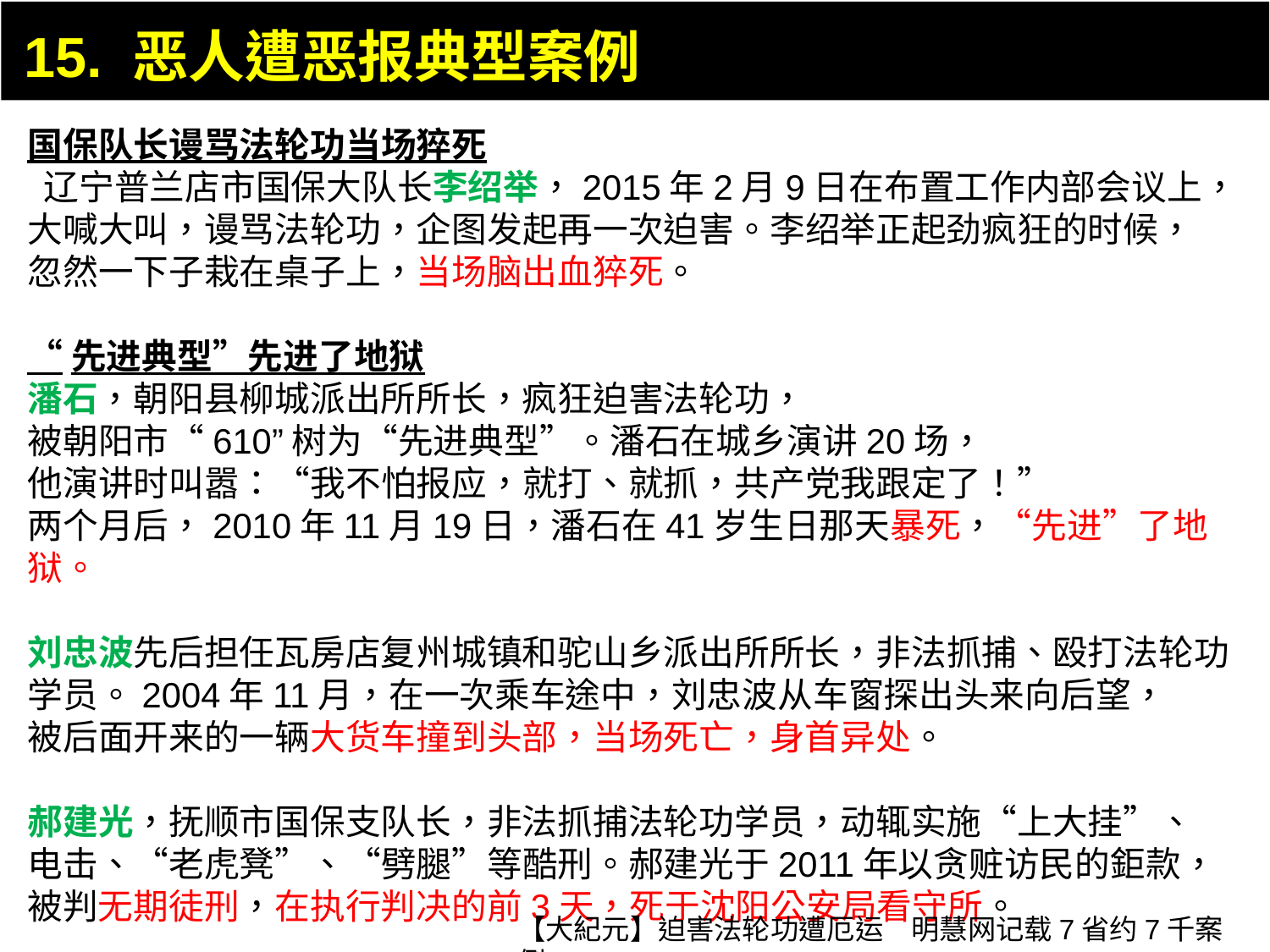

15. 恶人遭恶报典型案例
国保队长谩骂法轮功当场猝死
 辽宁普兰店市国保大队长李绍举，2015年2月9日在布置工作内部会议上，
大喊大叫，谩骂法轮功，企图发起再一次迫害。李绍举正起劲疯狂的时候，
忽然一下子栽在桌子上，当场脑出血猝死。

“先进典型”先进了地狱
潘石，朝阳县柳城派出所所长，疯狂迫害法轮功，
被朝阳市“610”树为“先进典型”。潘石在城乡演讲20场，
他演讲时叫嚣：“我不怕报应，就打、就抓，共产党我跟定了！”
两个月后，2010年11月19日，潘石在41岁生日那天暴死，“先进”了地狱。

刘忠波先后担任瓦房店复州城镇和驼山乡派出所所长，非法抓捕、殴打法轮功学员。2004年11月，在一次乘车途中，刘忠波从车窗探出头来向后望，
被后面开来的一辆大货车撞到头部，当场死亡，身首异处。

郝建光，抚顺市国保支队长，非法抓捕法轮功学员，动辄实施“上大挂”、
电击、“老虎凳”、“劈腿”等酷刑。郝建光于2011年以贪赃访民的鉅款，被判无期徒刑，在执行判决的前3天，死于沈阳公安局看守所。
【大紀元】迫害法轮功遭厄运　明慧网记载7省约7千案例